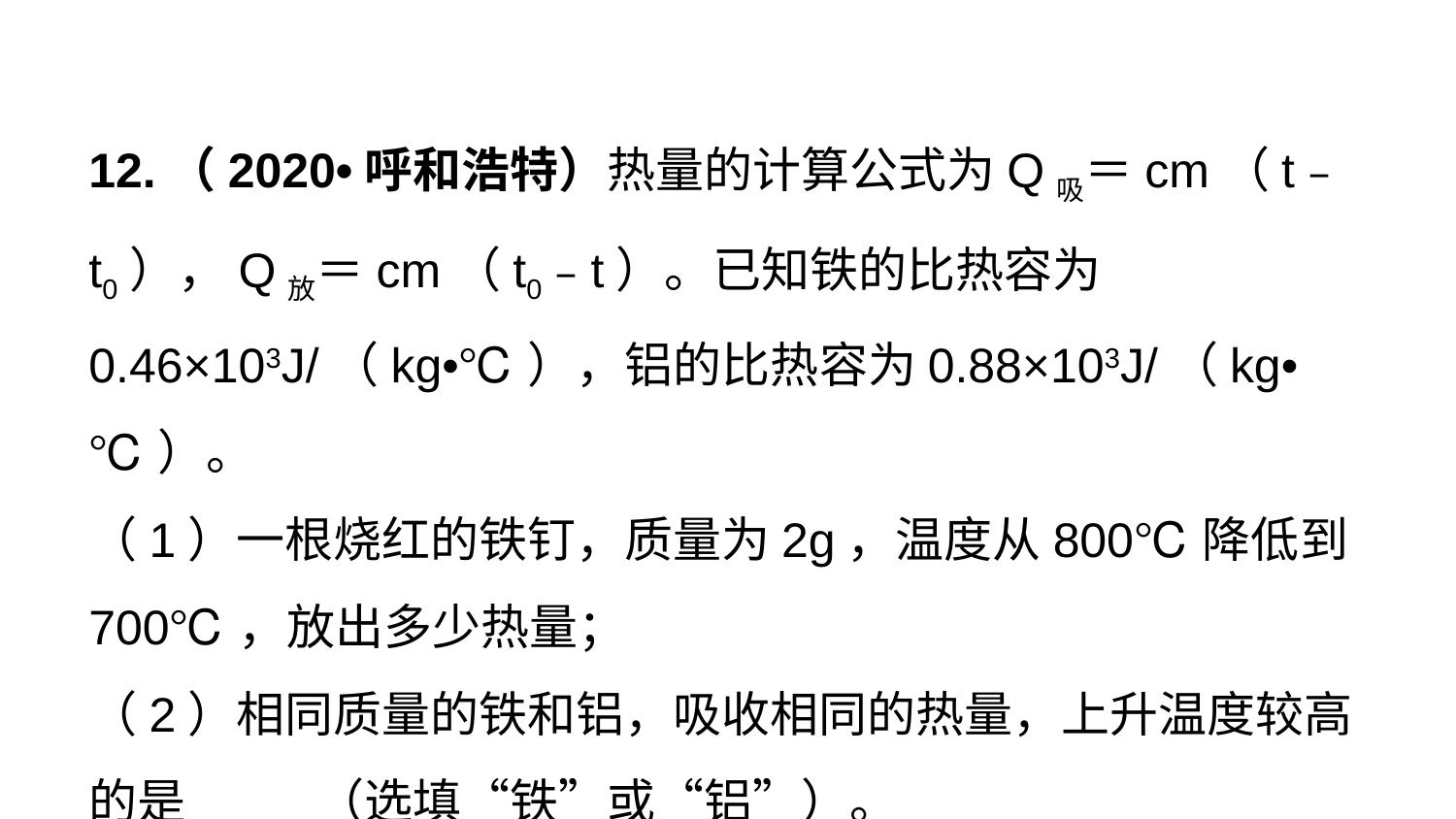

12.（2020•呼和浩特）热量的计算公式为Q吸＝cm（t﹣t0），Q放＝cm（t0﹣t）。已知铁的比热容为0.46×103J/（kg•℃），铝的比热容为0.88×103J/（kg•℃）。
（1）一根烧红的铁钉，质量为2g，温度从800℃降低到700℃，放出多少热量；
（2）相同质量的铁和铝，吸收相同的热量，上升温度较高的是　   　（选填“铁”或“铝”）。